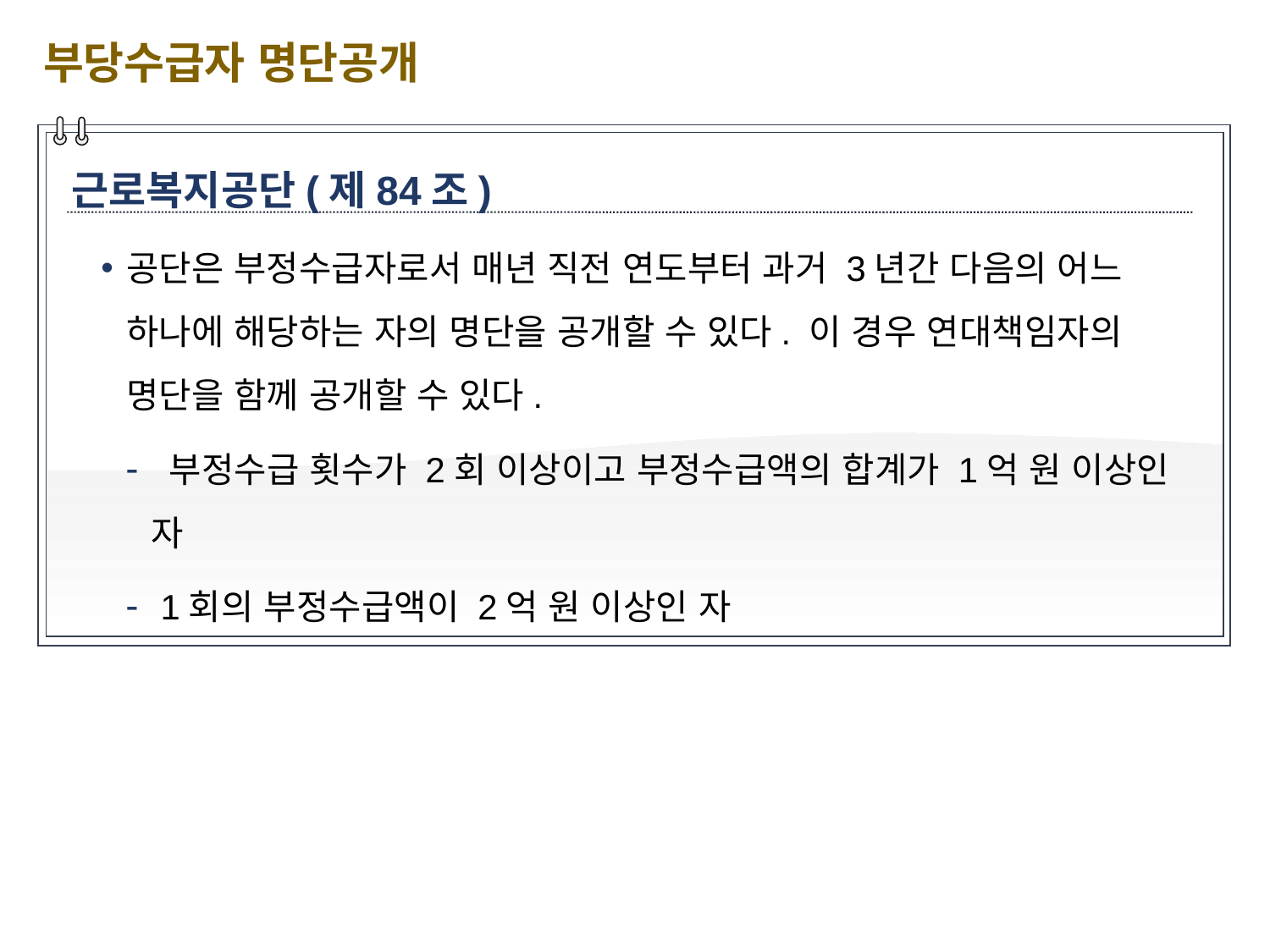

부당수급자 명단공개

근로복지공단(제84조)

공단은 부정수급자로서 매년 직전 연도부터 과거 3년간 다음의 어느 하나에 해당하는 자의 명단을 공개할 수 있다. 이 경우 연대책임자의 명단을 함께 공개할 수 있다.
 부정수급 횟수가 2회 이상이고 부정수급액의 합계가 1억 원 이상인 자
 1회의 부정수급액이 2억 원 이상인 자